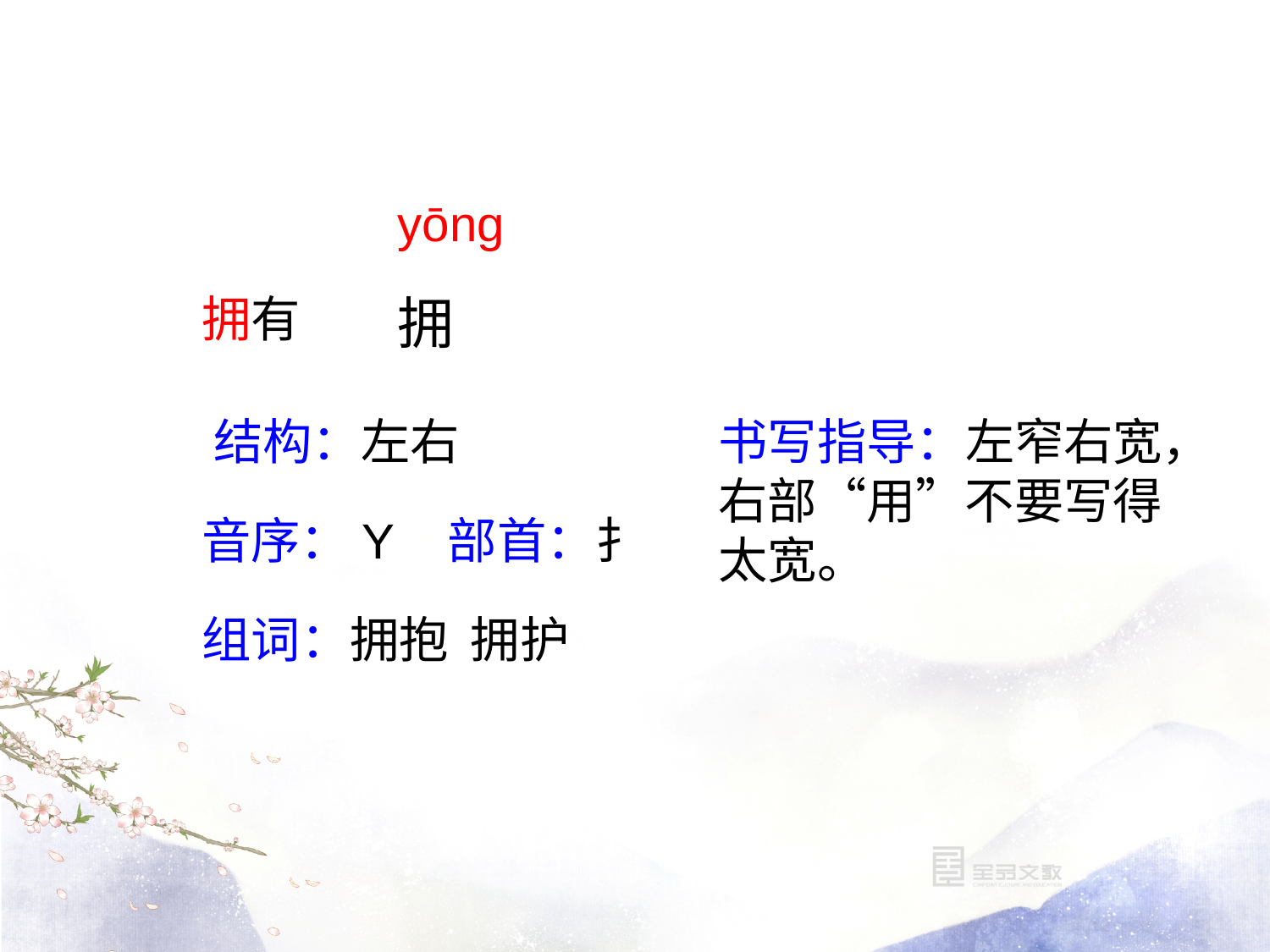

yōnɡ
拥有
拥
书写指导：左窄右宽，右部“用”不要写得太宽。
结构：左右
音序：Y   部首：扌
组词：拥抱  拥护